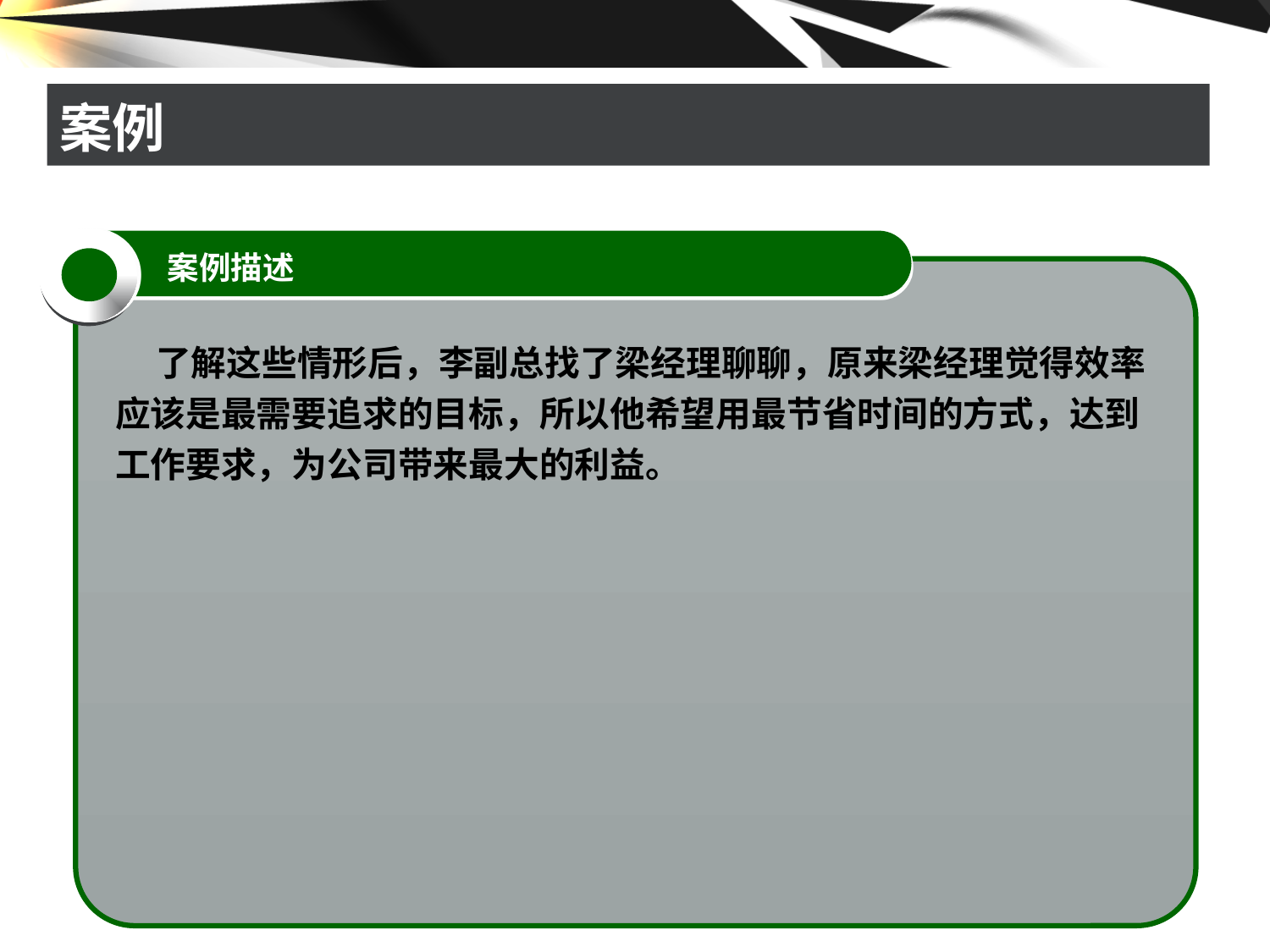

# 案例

案例描述

    了解这些情形后，李副总找了梁经理聊聊，原来梁经理觉得效率应该是最需要追求的目标，所以他希望用最节省时间的方式，达到工作要求，为公司带来最大的利益。